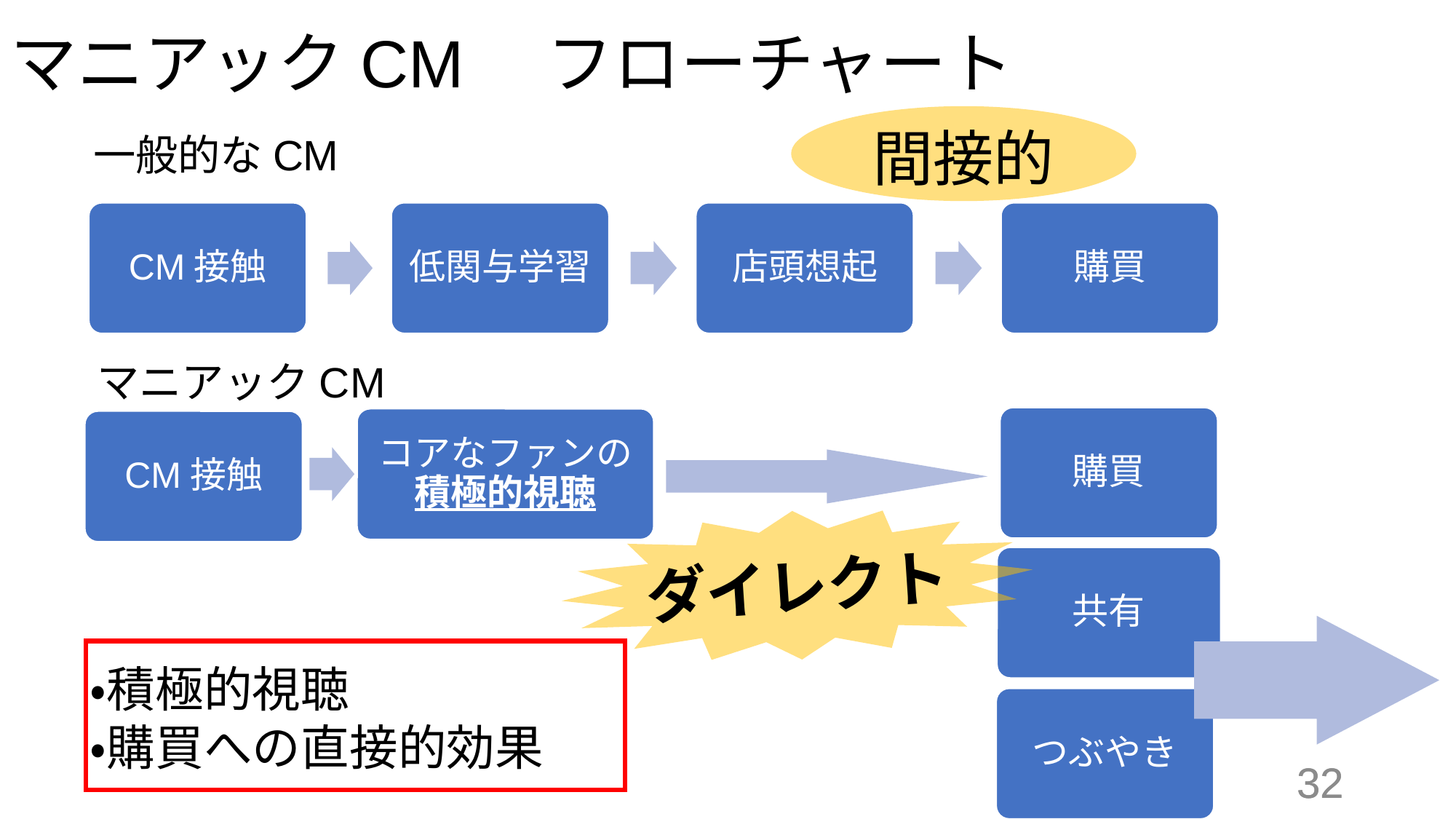

マニアックCM　フローチャート

間接的
一般的なCM
低関与学習
店頭想起
購買
CM接触

マニアックCM

購買

コアなファンの積極的視聴

CM接触

ダイレクト

共有

・積極的視聴
・購買への直接的効果

つぶやき
32
32